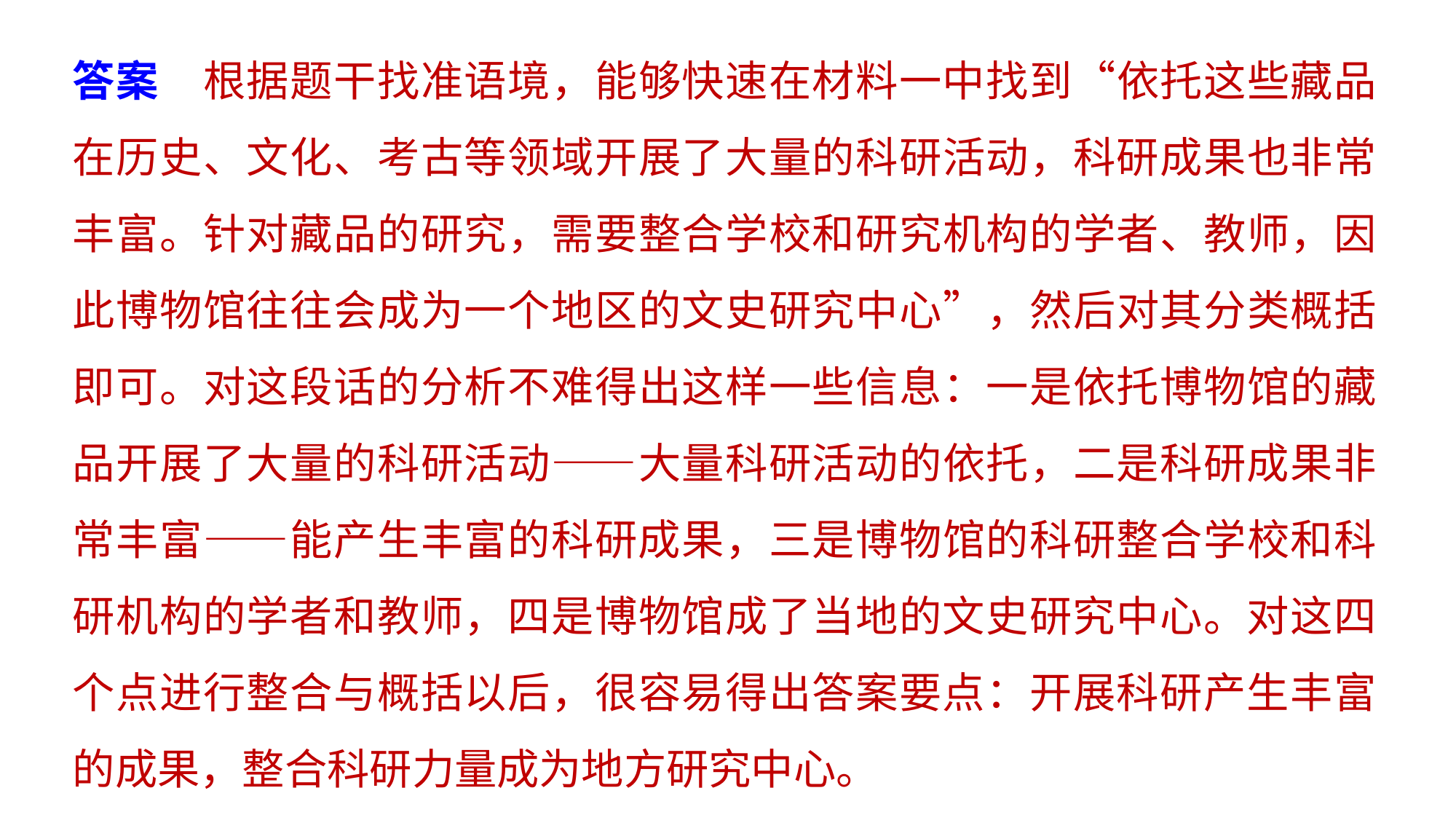

答案　根据题干找准语境，能够快速在材料一中找到“依托这些藏品在历史、文化、考古等领域开展了大量的科研活动，科研成果也非常丰富。针对藏品的研究，需要整合学校和研究机构的学者、教师，因此博物馆往往会成为一个地区的文史研究中心”，然后对其分类概括即可。对这段话的分析不难得出这样一些信息：一是依托博物馆的藏品开展了大量的科研活动——大量科研活动的依托，二是科研成果非常丰富——能产生丰富的科研成果，三是博物馆的科研整合学校和科研机构的学者和教师，四是博物馆成了当地的文史研究中心。对这四个点进行整合与概括以后，很容易得出答案要点：开展科研产生丰富的成果，整合科研力量成为地方研究中心。